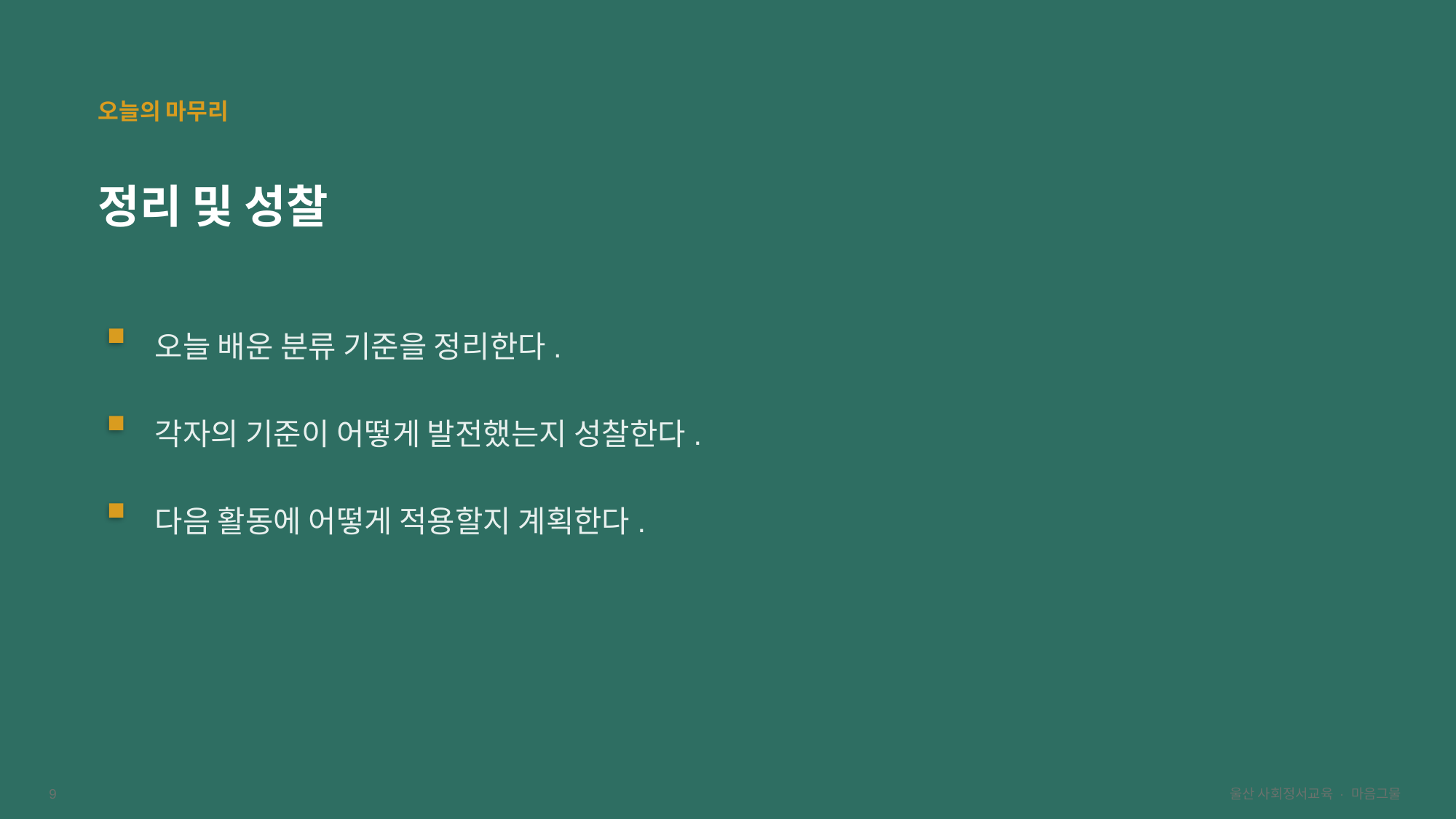

오늘의 마무리
정리 및 성찰
오늘 배운 분류 기준을 정리한다.

각자의 기준이 어떻게 발전했는지 성찰한다.

다음 활동에 어떻게 적용할지 계획한다.

9
울산 사회정서교육 · 마음그물